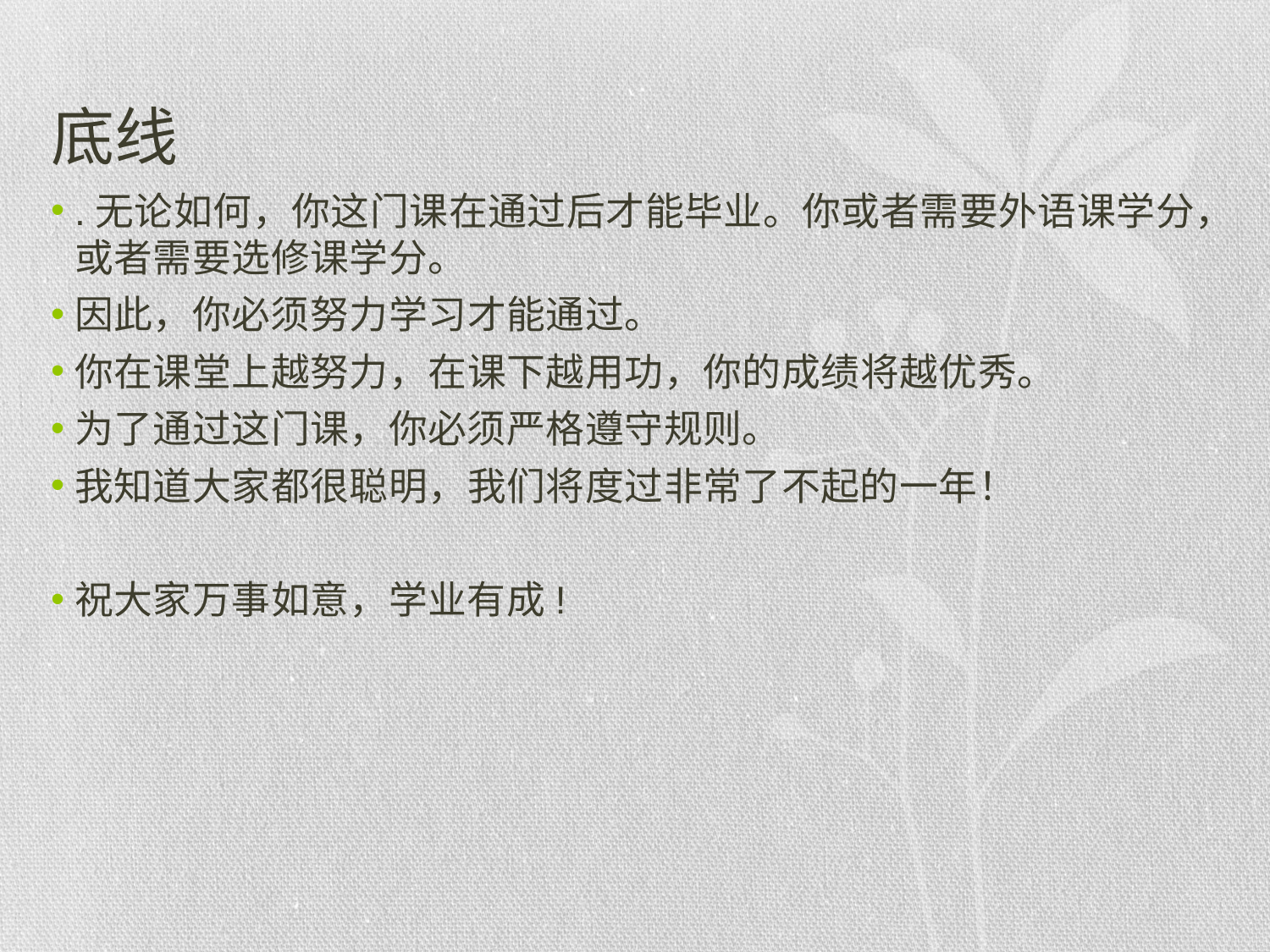

# 底线
.无论如何，你这门课在通过后才能毕业。你或者需要外语课学分，或者需要选修课学分。
因此，你必须努力学习才能通过。
你在课堂上越努力，在课下越用功，你的成绩将越优秀。
为了通过这门课，你必须严格遵守规则。
我知道大家都很聪明，我们将度过非常了不起的一年！

祝大家万事如意，学业有成!